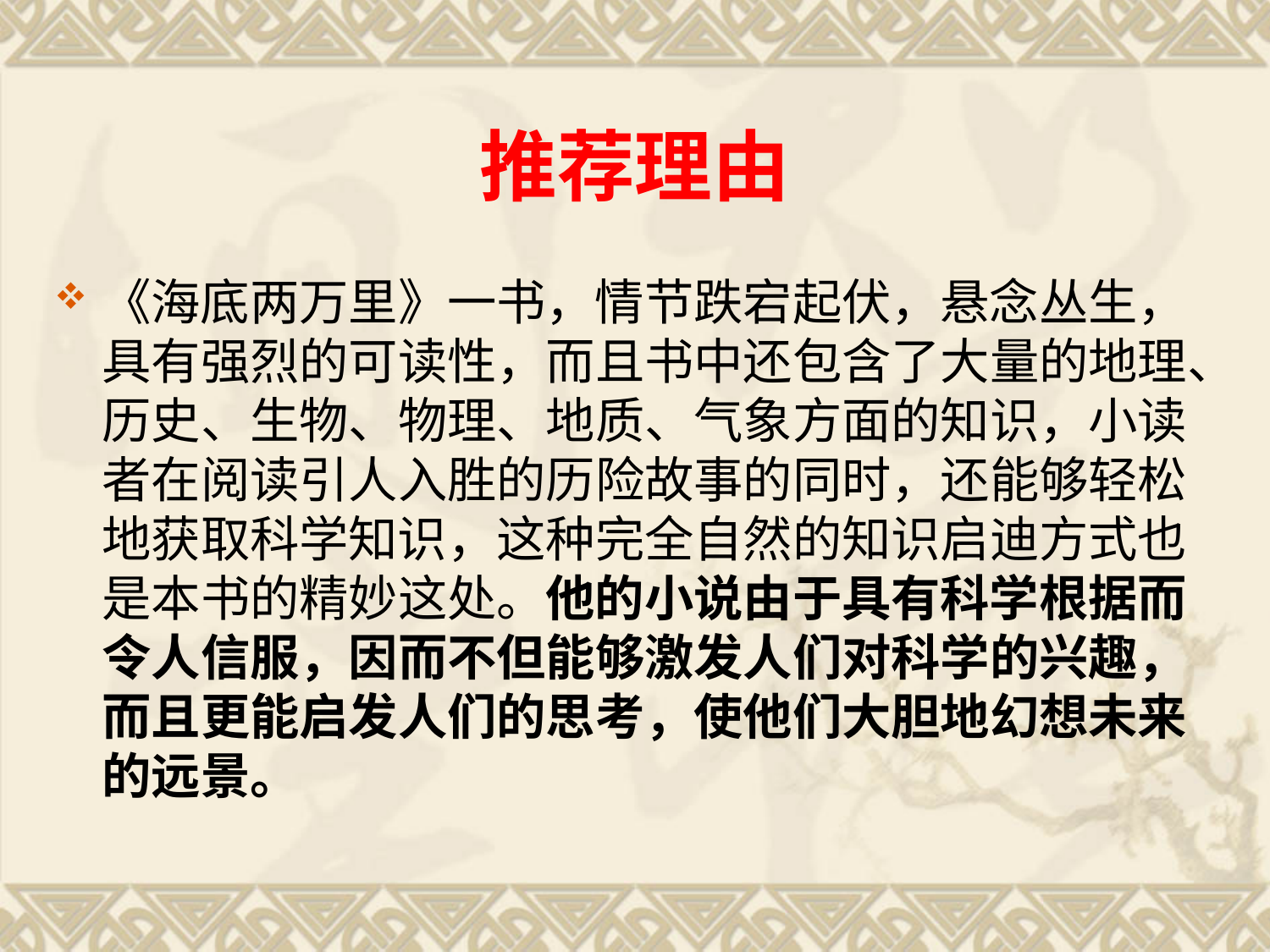

# 推荐理由
《海底两万里》一书，情节跌宕起伏，悬念丛生，具有强烈的可读性，而且书中还包含了大量的地理、历史、生物、物理、地质、气象方面的知识，小读者在阅读引人入胜的历险故事的同时，还能够轻松地获取科学知识，这种完全自然的知识启迪方式也是本书的精妙这处。他的小说由于具有科学根据而令人信服，因而不但能够激发人们对科学的兴趣，而且更能启发人们的思考，使他们大胆地幻想未来的远景。